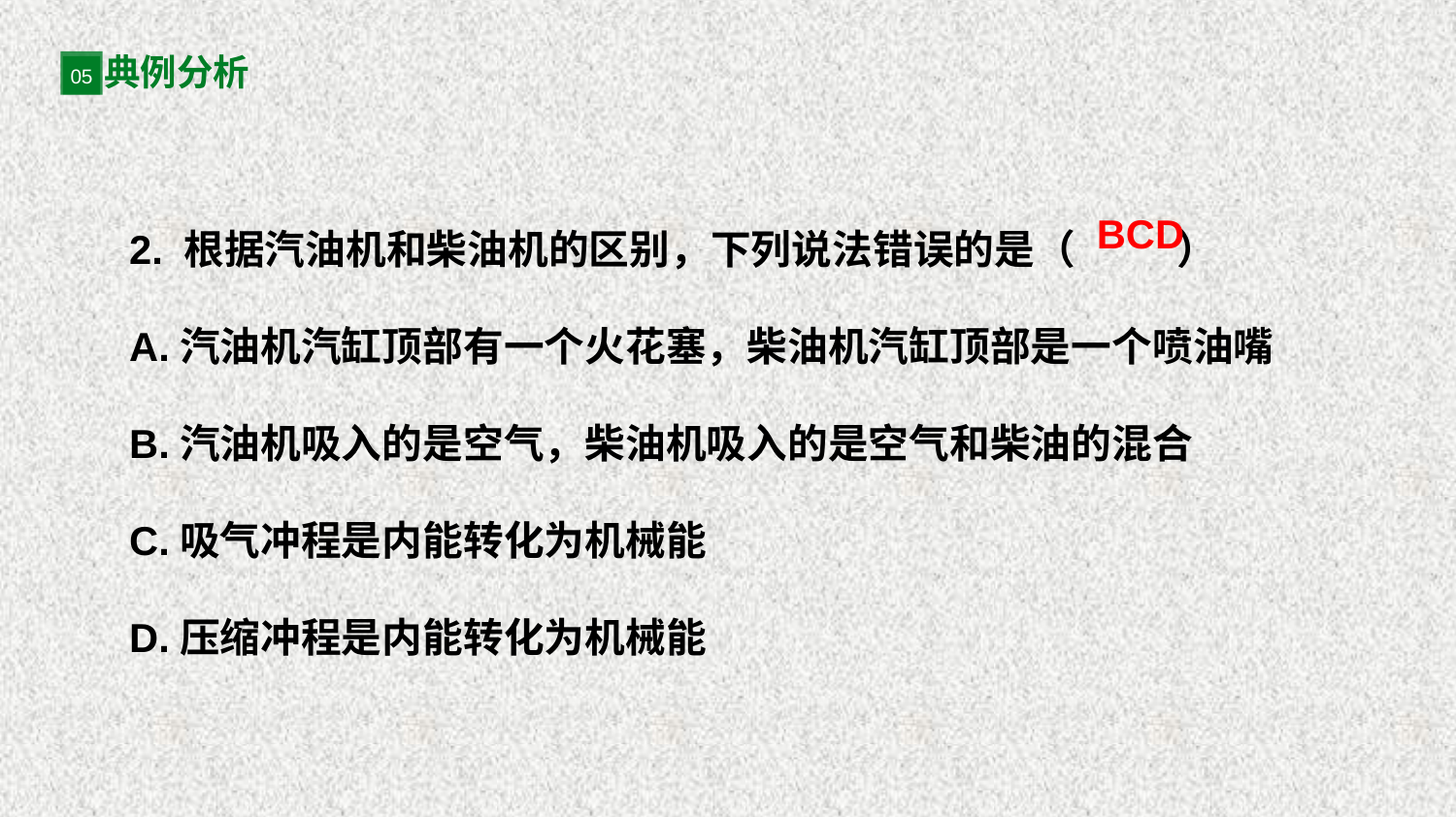

典例分析

05
2. 根据汽油机和柴油机的区别，下列说法错误的是（           ）
A.汽油机汽缸顶部有一个火花塞，柴油机汽缸顶部是一个喷油嘴
B.汽油机吸入的是空气，柴油机吸入的是空气和柴油的混合
C.吸气冲程是内能转化为机械能
D.压缩冲程是内能转化为机械能
BCD